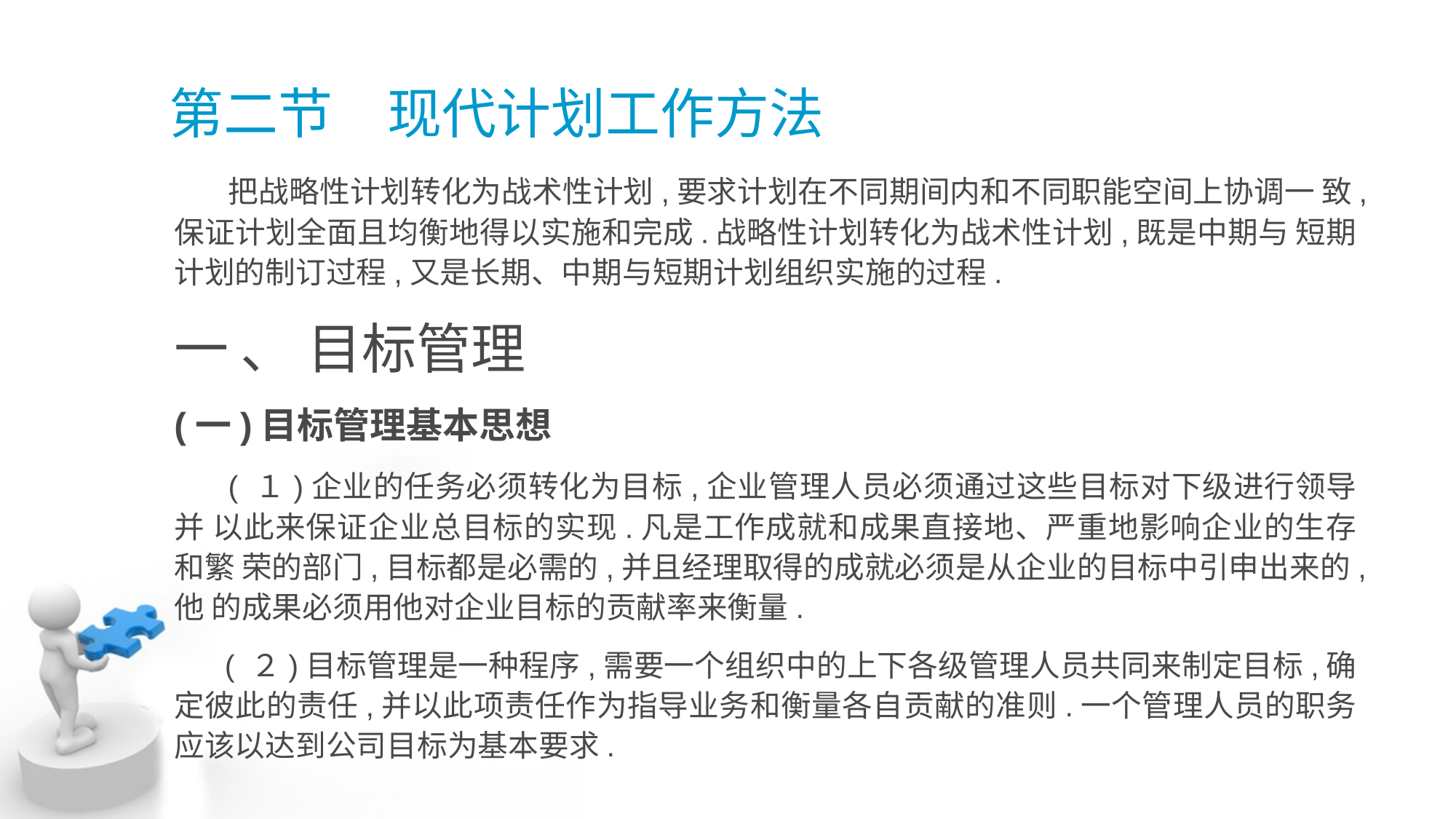

# 第二节　现代计划工作方法
       把战略性计划转化为战术性计划,要求计划在不同期间内和不同职能空间上协调一 致,保证计划全面且均衡地得以实施和完成.战略性计划转化为战术性计划,既是中期与 短期计划的制订过程,又是长期、中期与短期计划组织实施的过程.
一 、 目标管理
(一)目标管理基本思想
      ( １)企业的任务必须转化为目标,企业管理人员必须通过这些目标对下级进行领导并 以此来保证企业总目标的实现.凡是工作成就和成果直接地、严重地影响企业的生存和繁 荣的部门,目标都是必需的,并且经理取得的成就必须是从企业的目标中引申出来的,他 的成果必须用他对企业目标的贡献率来衡量.
      ( ２)目标管理是一种程序,需要一个组织中的上下各级管理人员共同来制定目标,确 定彼此的责任,并以此项责任作为指导业务和衡量各自贡献的准则.一个管理人员的职务 应该以达到公司目标为基本要求.